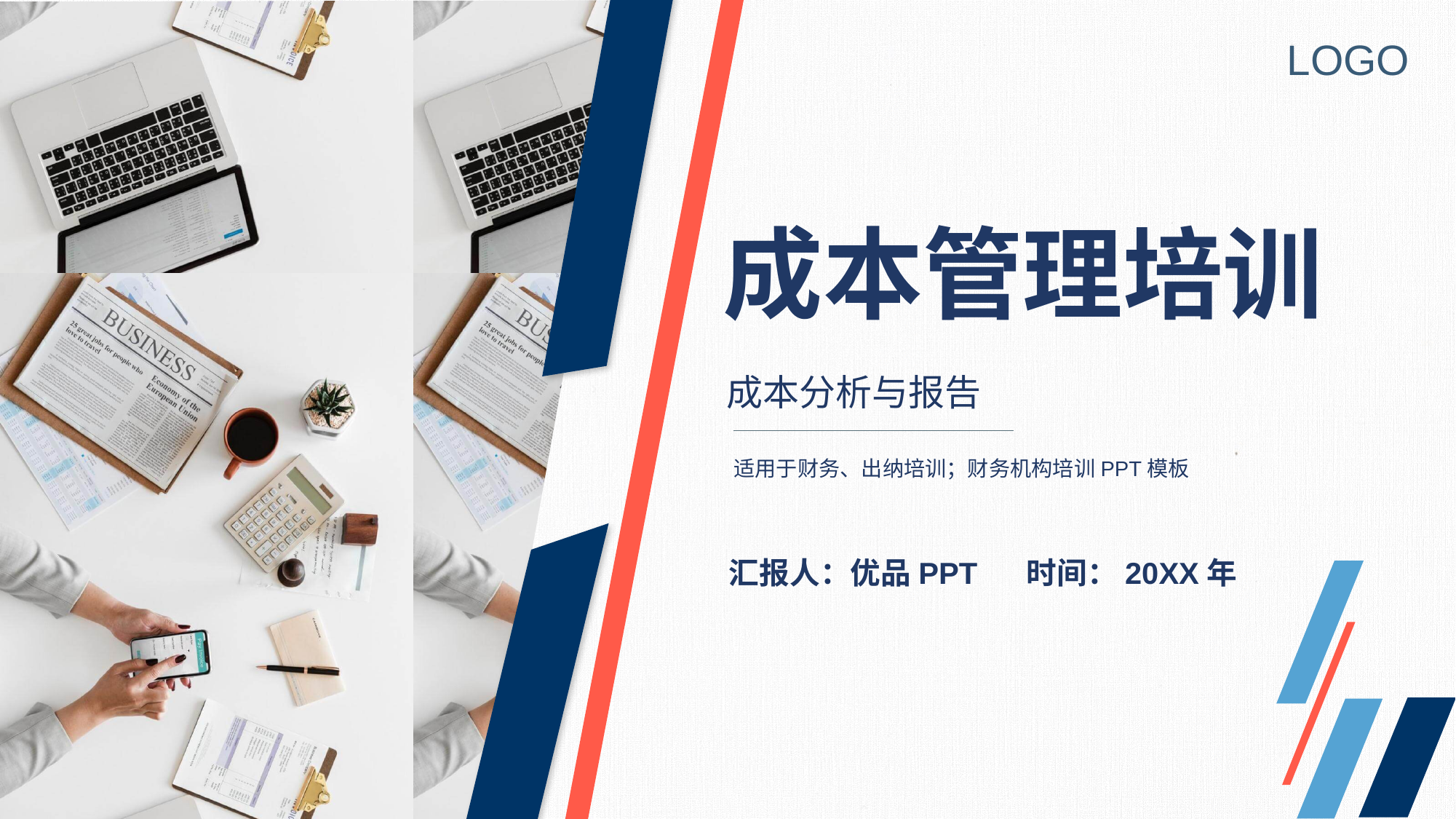

LOGO
成本管理培训
成本分析与报告
适用于财务、出纳培训；财务机构培训PPT模板
汇报人：优品PPT     时间：20XX年